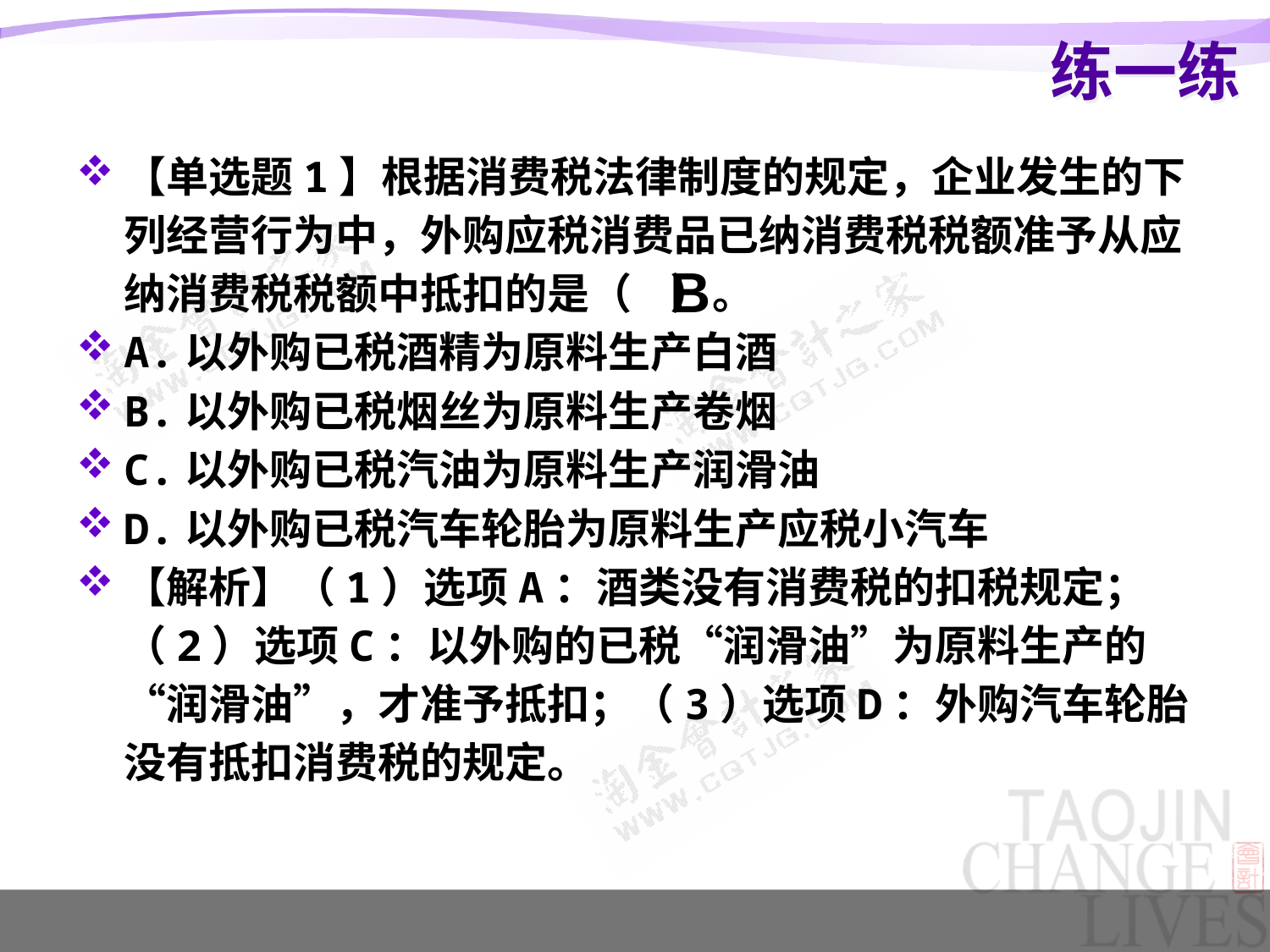

# 练一练
【单选题1】根据消费税法律制度的规定，企业发生的下列经营行为中，外购应税消费品已纳消费税税额准予从应纳消费税税额中抵扣的是（    ）。
A.以外购已税酒精为原料生产白酒
B.以外购已税烟丝为原料生产卷烟
C.以外购已税汽油为原料生产润滑油
D.以外购已税汽车轮胎为原料生产应税小汽车
【解析】（1）选项A：酒类没有消费税的扣税规定；（2）选项C：以外购的已税“润滑油”为原料生产的“润滑油”，才准予抵扣；（3）选项D：外购汽车轮胎没有抵扣消费税的规定。
B